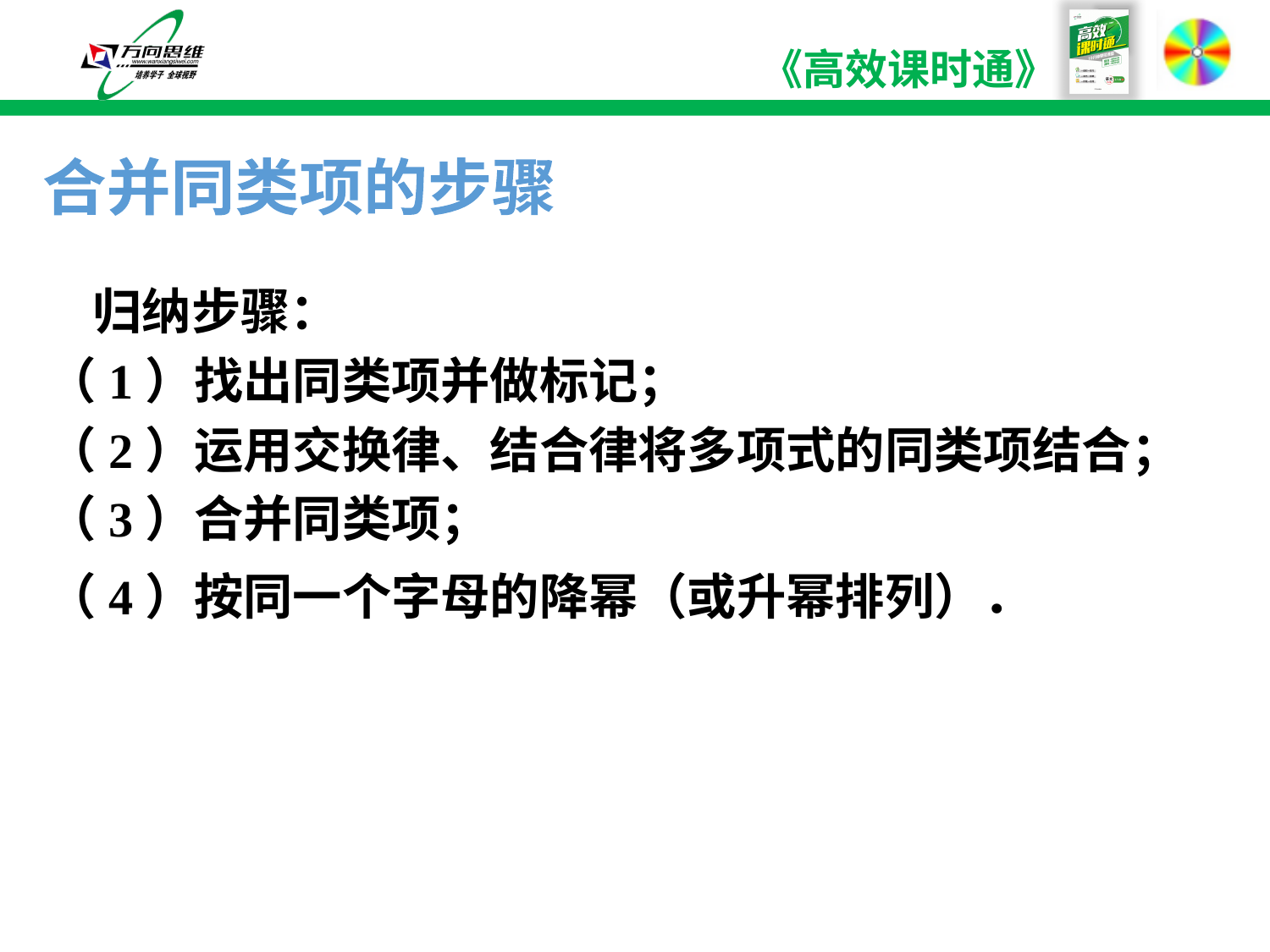

合并同类项的步骤
   归纳步骤：
（1）找出同类项并做标记；
（2）运用交换律、结合律将多项式的同类项结合；
（3）合并同类项；
（4）按同一个字母的降幂（或升幂排列）．